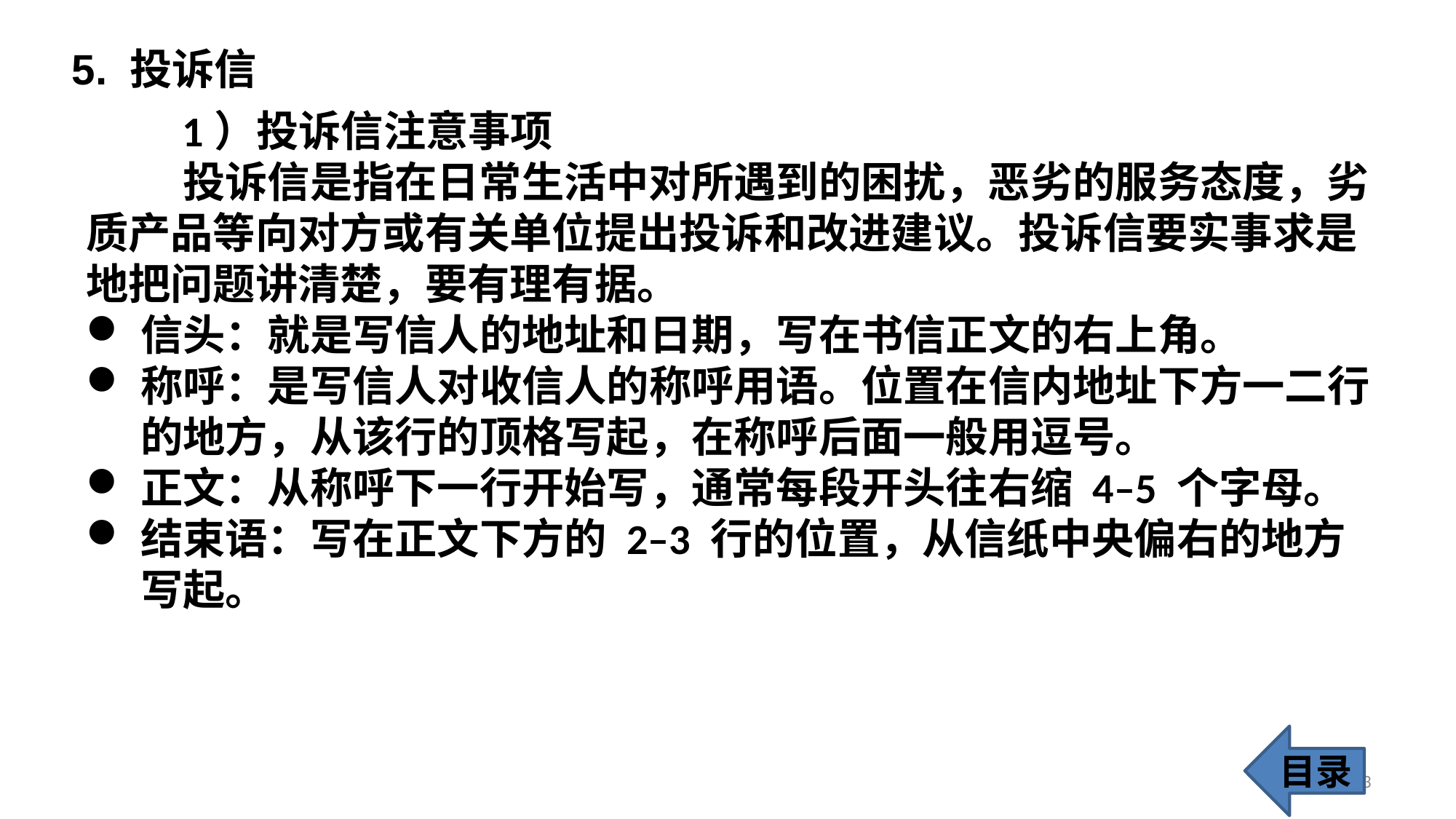

5. 投诉信
          1）投诉信注意事项
         投诉信是指在日常生活中对所遇到的困扰，恶劣的服务态度，劣质产品等向对方或有关单位提出投诉和改进建议。投诉信要实事求是地把问题讲清楚，要有理有据。
信头：就是写信人的地址和日期，写在书信正文的右上角。
称呼：是写信人对收信人的称呼用语。位置在信内地址下方一二行的地方，从该行的顶格写起，在称呼后面一般用逗号。
正文：从称呼下一行开始写，通常每段开头往右缩 4–5 个字母。
结束语：写在正文下方的 2–3 行的位置，从信纸中央偏右的地方写起。
目录
33